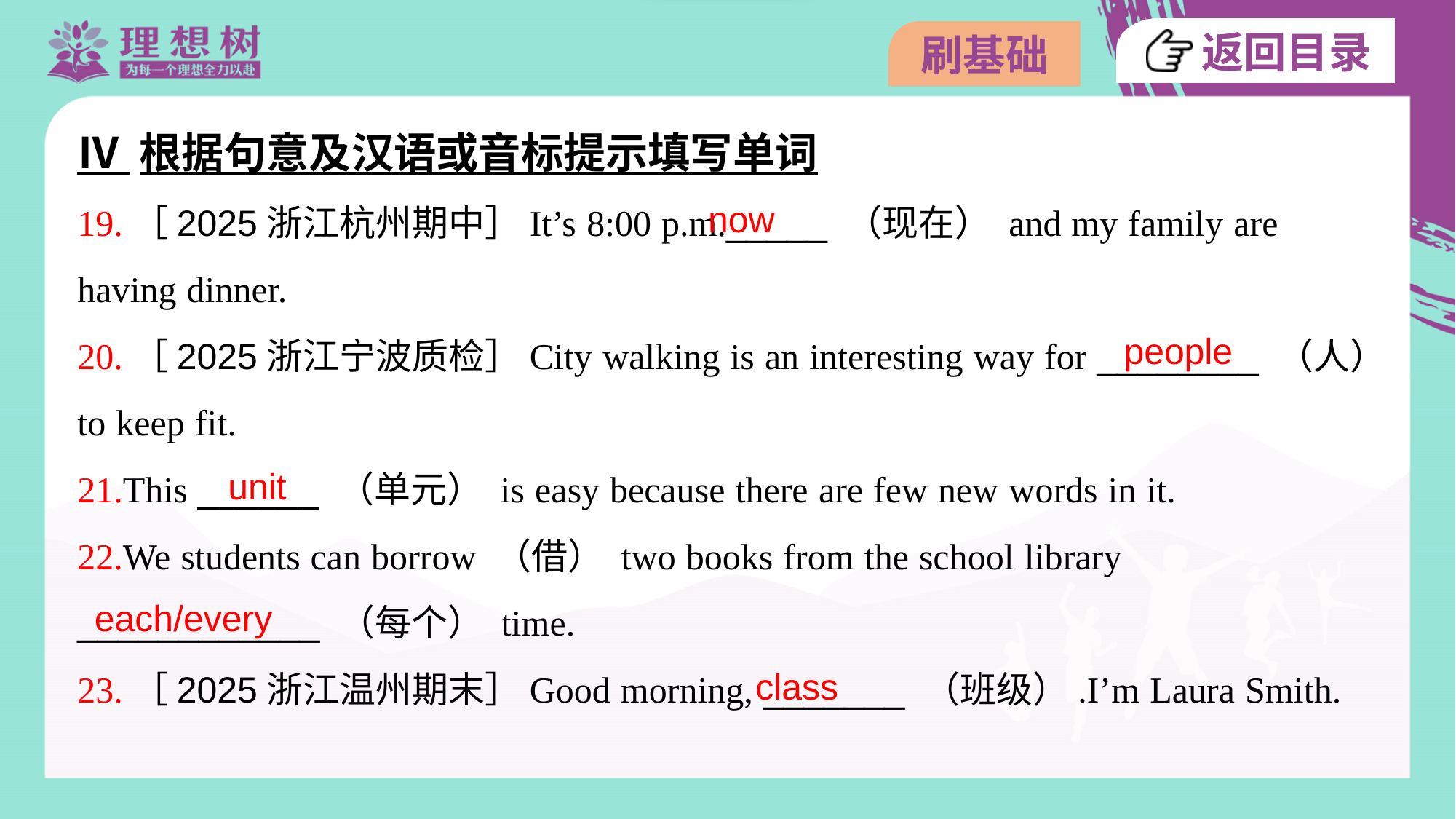

Ⅳ 根据句意及汉语或音标提示填写单词
now
19.［2025浙江杭州期中］It’s 8:00 p.m._____ （现在） and my family are
having dinner.
20.［2025浙江宁波质检］City walking is an interesting way for ________ （人）
to keep fit.
21.This ______ （单元） is easy because there are few new words in it.
22.We students can borrow （借） two books from the school library
____________ （每个） time.
23.［2025浙江温州期末］Good morning, _______ （班级）.I’m Laura Smith.
people
unit
each/every
class